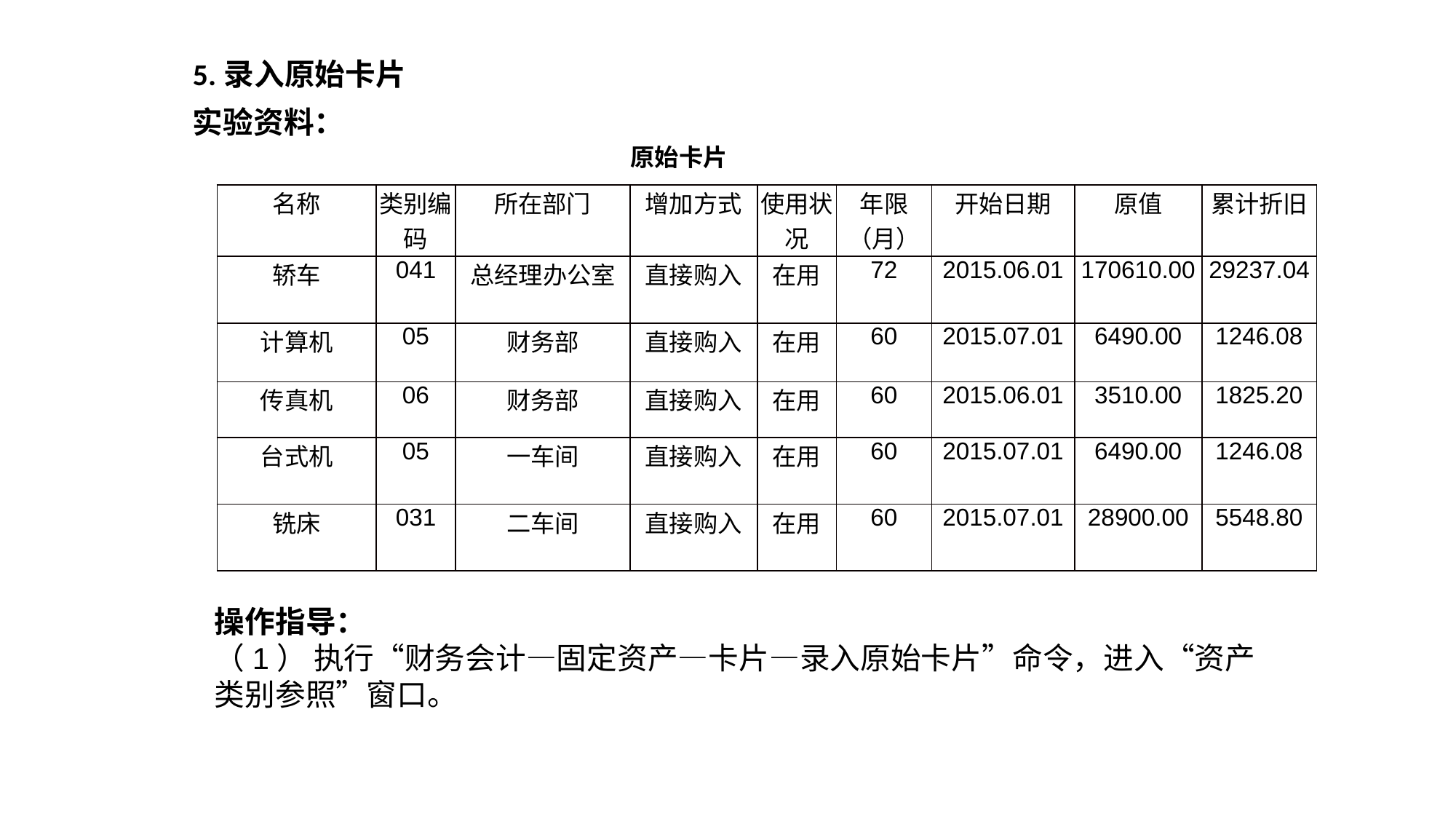

5.录入原始卡片
实验资料：
原始卡片
| 名称 | 类别编码 | 所在部门 | 增加方式 | 使用状况 | 年限（月） | 开始日期 | 原值 | 累计折旧 |
| --- | --- | --- | --- | --- | --- | --- | --- | --- |
| 轿车 | 041 | 总经理办公室 | 直接购入 | 在用 | 72 | 2015.06.01 | 170610.00 | 29237.04 |
| 计算机 | 05 | 财务部 | 直接购入 | 在用 | 60 | 2015.07.01 | 6490.00 | 1246.08 |
| 传真机 | 06 | 财务部 | 直接购入 | 在用 | 60 | 2015.06.01 | 3510.00 | 1825.20 |
| 台式机 | 05 | 一车间 | 直接购入 | 在用 | 60 | 2015.07.01 | 6490.00 | 1246.08 |
| 铣床 | 031 | 二车间 | 直接购入 | 在用 | 60 | 2015.07.01 | 28900.00 | 5548.80 |
操作指导：
（1） 执行“财务会计—固定资产—卡片—录入原始卡片”命令，进入“资产类别参照”窗口。